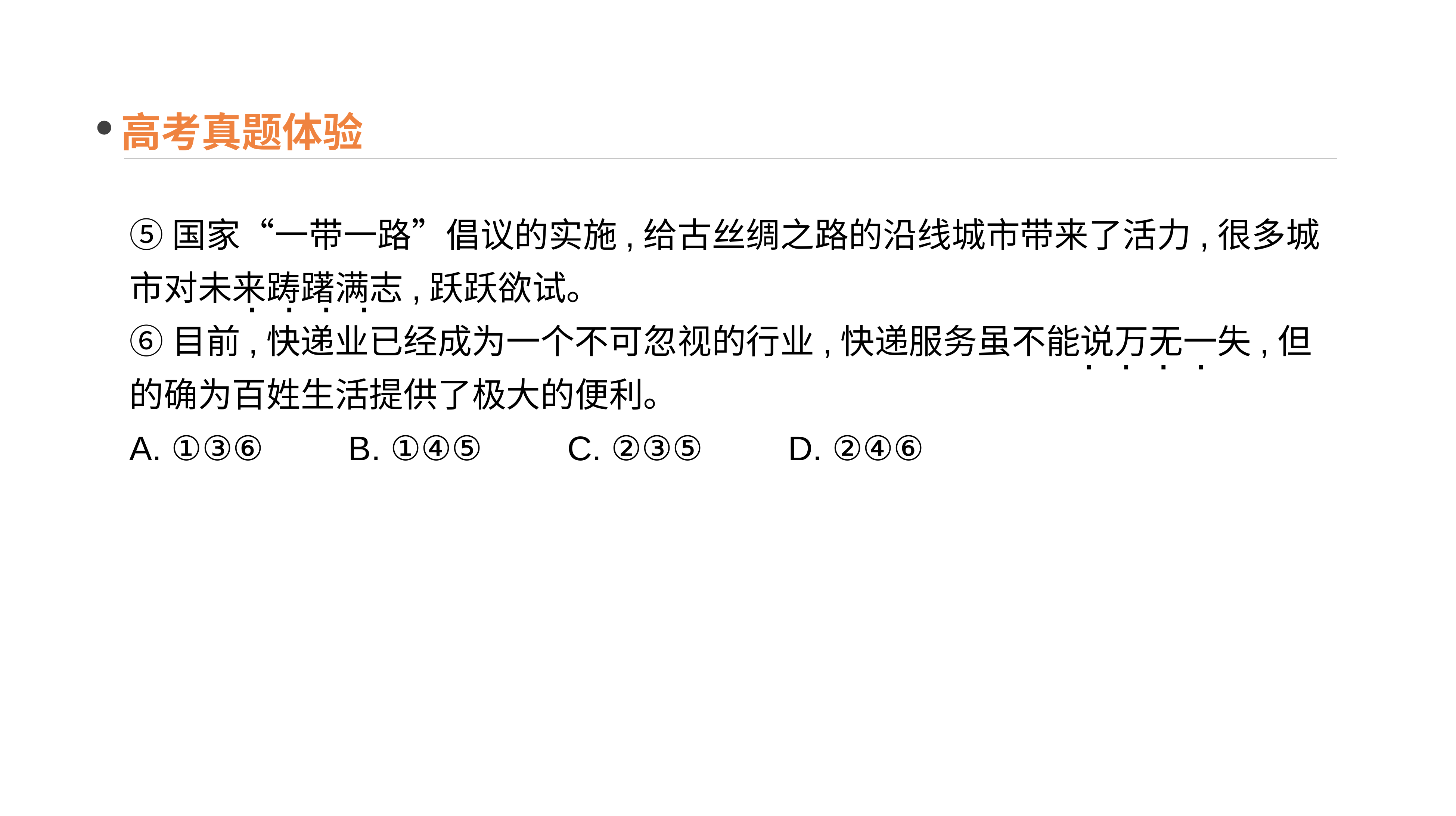

高考真题体验

⑤国家“一带一路”倡议的实施,给古丝绸之路的沿线城市带来了活力,很多城市对未来踌躇满志,跃跃欲试。
⑥目前,快递业已经成为一个不可忽视的行业,快递服务虽不能说万无一失,但的确为百姓生活提供了极大的便利。
A. ①③⑥　　B. ①④⑤　　C. ②③⑤　　D. ②④⑥
·  ·  ·  ·
 ·  ·  ·  ·